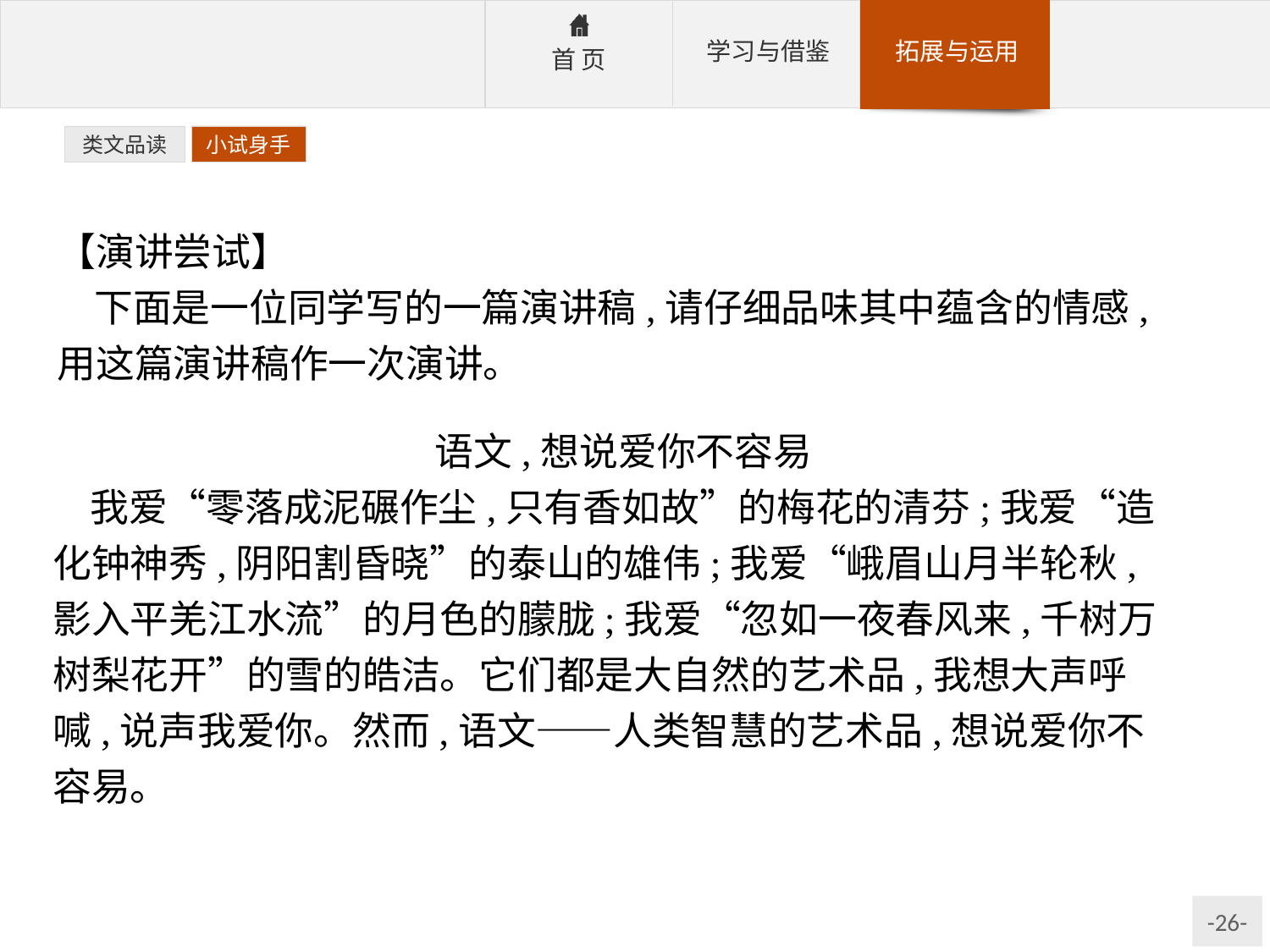

类文品读
小试身手
【演讲尝试】
下面是一位同学写的一篇演讲稿,请仔细品味其中蕴含的情感,用这篇演讲稿作一次演讲。

语文,想说爱你不容易
我爱“零落成泥碾作尘,只有香如故”的梅花的清芬;我爱“造化钟神秀,阴阳割昏晓”的泰山的雄伟;我爱“峨眉山月半轮秋,影入平羌江水流”的月色的朦胧;我爱“忽如一夜春风来,千树万树梨花开”的雪的皓洁。它们都是大自然的艺术品,我想大声呼喊,说声我爱你。然而,语文——人类智慧的艺术品,想说爱你不容易。